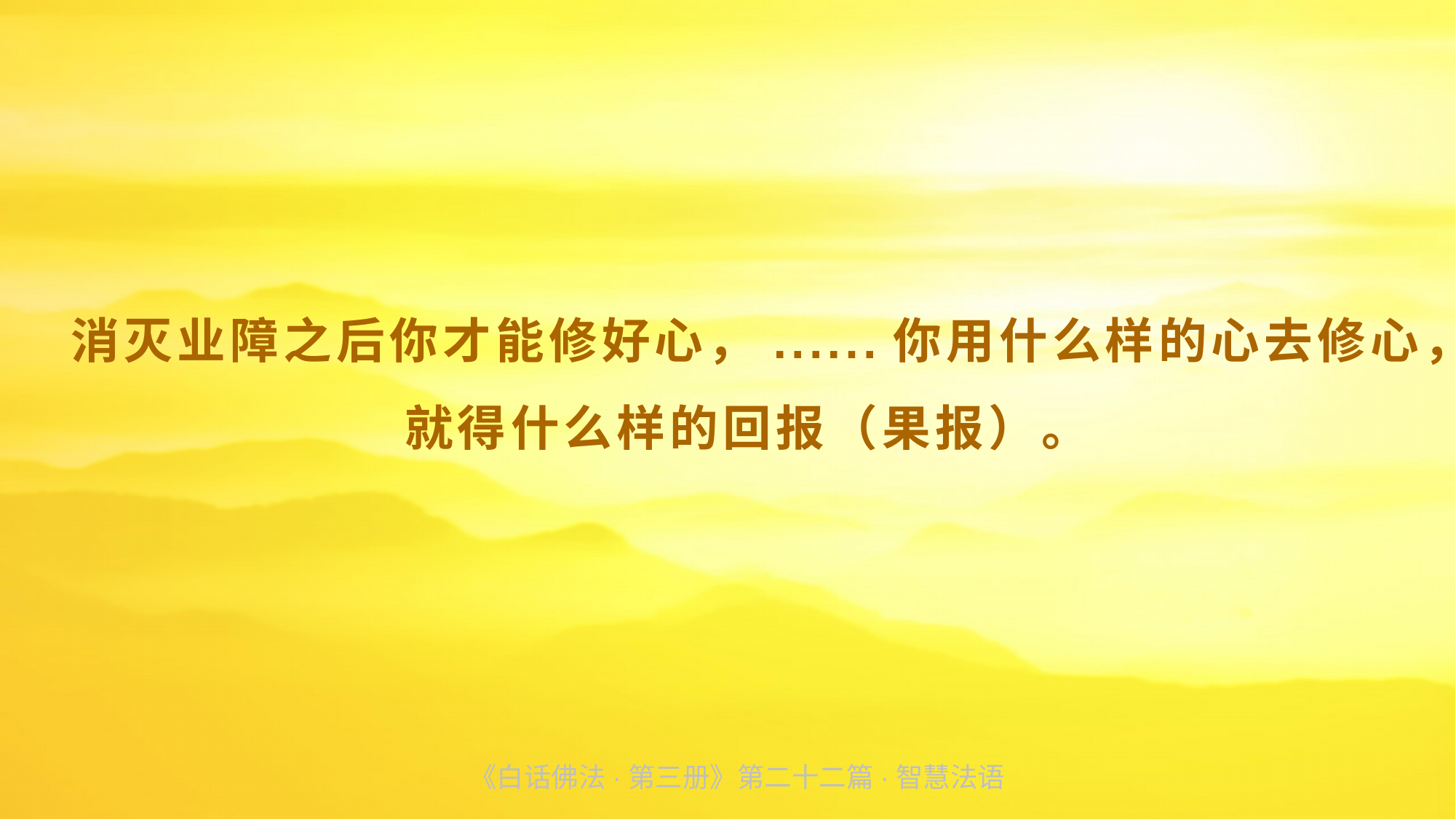

消灭业障之后你才能修好心，......你用什么样的心去修心，就得什么样的回报（果报）。
  《白话佛法·第三册》第二十二篇·智慧法语